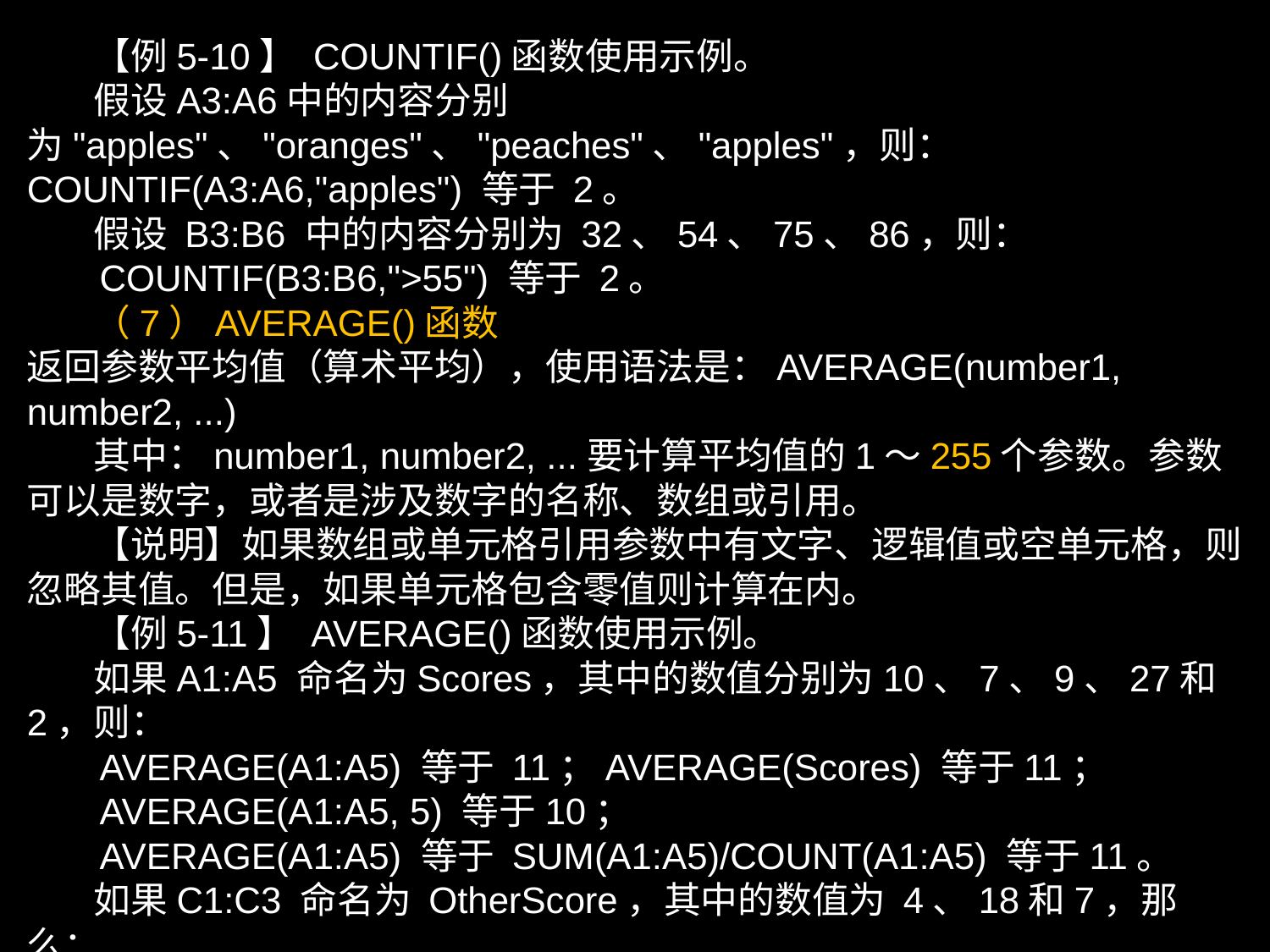

【例5-10】 COUNTIF()函数使用示例。
       假设A3:A6中的内容分别为"apples"、"oranges"、"peaches"、"apples"，则：COUNTIF(A3:A6,"apples") 等于 2。
       假设 B3:B6 中的内容分别为 32、54、75、86，则：
       COUNTIF(B3:B6,">55") 等于 2。
       （7）AVERAGE()函数
返回参数平均值（算术平均），使用语法是：AVERAGE(number1, number2, ...)
       其中：number1, number2, ...要计算平均值的1～255个参数。参数可以是数字，或者是涉及数字的名称、数组或引用。
       【说明】如果数组或单元格引用参数中有文字、逻辑值或空单元格，则忽略其值。但是，如果单元格包含零值则计算在内。
       【例5-11】 AVERAGE()函数使用示例。
       如果A1:A5 命名为Scores，其中的数值分别为10、7、9、27和2，则：
       AVERAGE(A1:A5) 等于 11；AVERAGE(Scores) 等于11；
       AVERAGE(A1:A5, 5) 等于10；
       AVERAGE(A1:A5) 等于 SUM(A1:A5)/COUNT(A1:A5) 等于11。
       如果C1:C3 命名为 OtherScore，其中的数值为 4、18和7，那么：
AVERAGE(Scores, OtherScores) 等于 10.5。